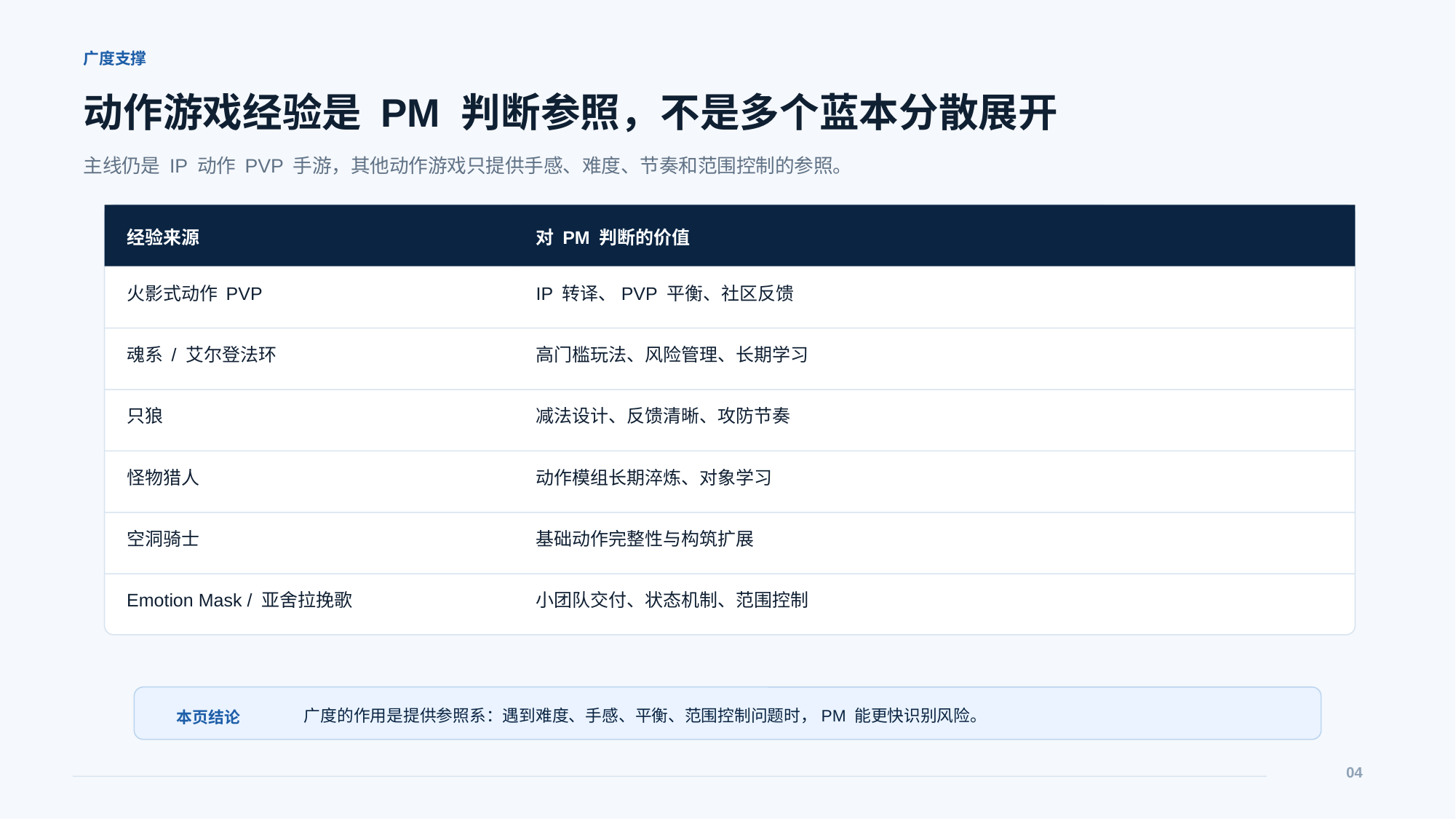

广度支撑
动作游戏经验是 PM 判断参照，不是多个蓝本分散展开
主线仍是 IP 动作 PVP 手游，其他动作游戏只提供手感、难度、节奏和范围控制的参照。

经验来源
对 PM 判断的价值
火影式动作 PVP
IP 转译、PVP 平衡、社区反馈

魂系 / 艾尔登法环
高门槛玩法、风险管理、长期学习

只狼
减法设计、反馈清晰、攻防节奏

怪物猎人
动作模组长期淬炼、对象学习

空洞骑士
基础动作完整性与构筑扩展

Emotion Mask / 亚舍拉挽歌
小团队交付、状态机制、范围控制

广度的作用是提供参照系：遇到难度、手感、平衡、范围控制问题时，PM 能更快识别风险。
本页结论
04